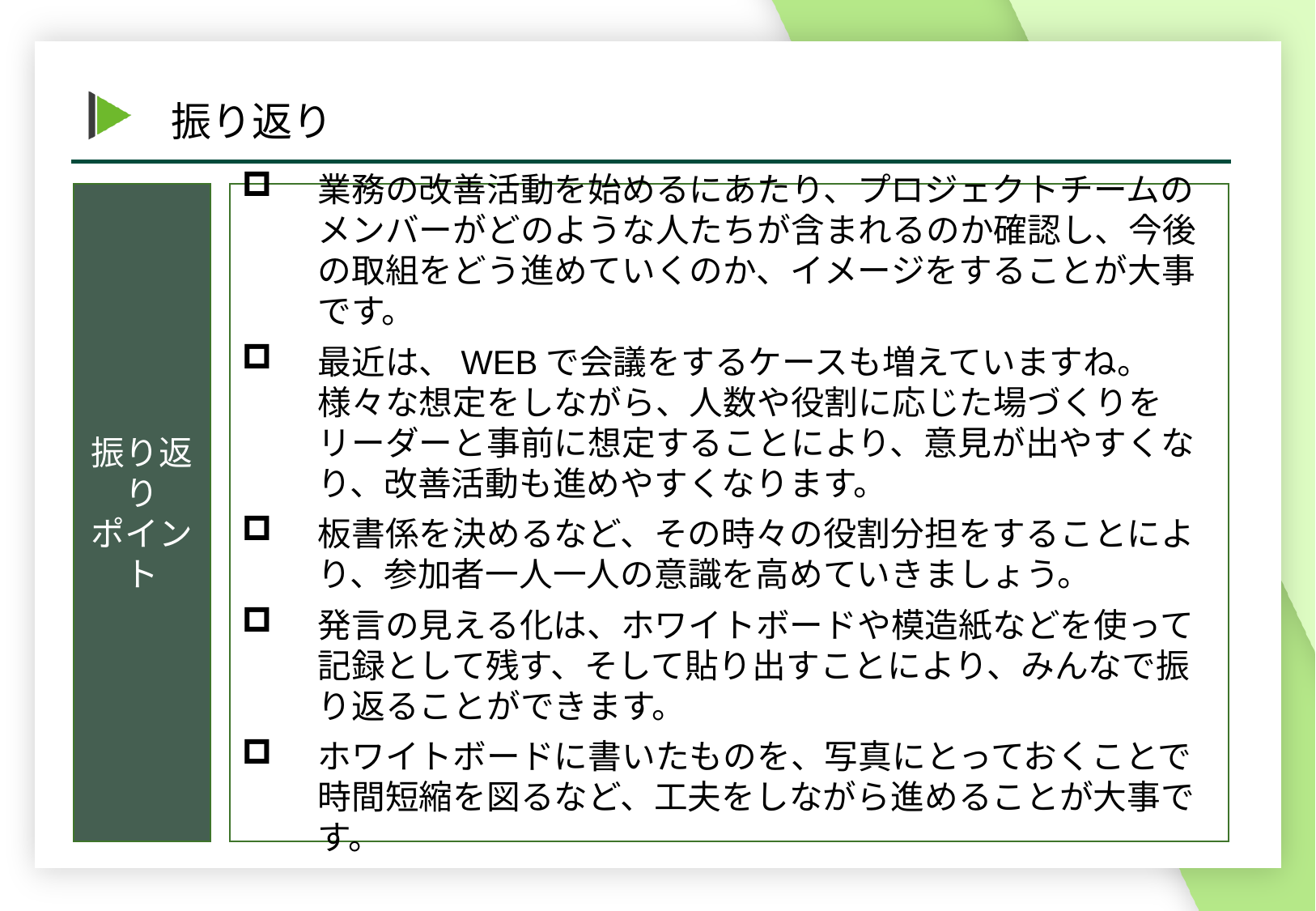

振り返り
ポイント
業務の改善活動を始めるにあたり、プロジェクトチームのメンバーがどのような人たちが含まれるのか確認し、今後の取組をどう進めていくのか、イメージをすることが大事です。
最近は、WEBで会議をするケースも増えていますね。様々な想定をしながら、人数や役割に応じた場づくりをリーダーと事前に想定することにより、意見が出やすくなり、改善活動も進めやすくなります。
板書係を決めるなど、その時々の役割分担をすることにより、参加者一人一人の意識を高めていきましょう。
発言の見える化は、ホワイトボードや模造紙などを使って記録として残す、そして貼り出すことにより、みんなで振り返ることができます。
ホワイトボードに書いたものを、写真にとっておくことで時間短縮を図るなど、工夫をしながら進めることが大事です。